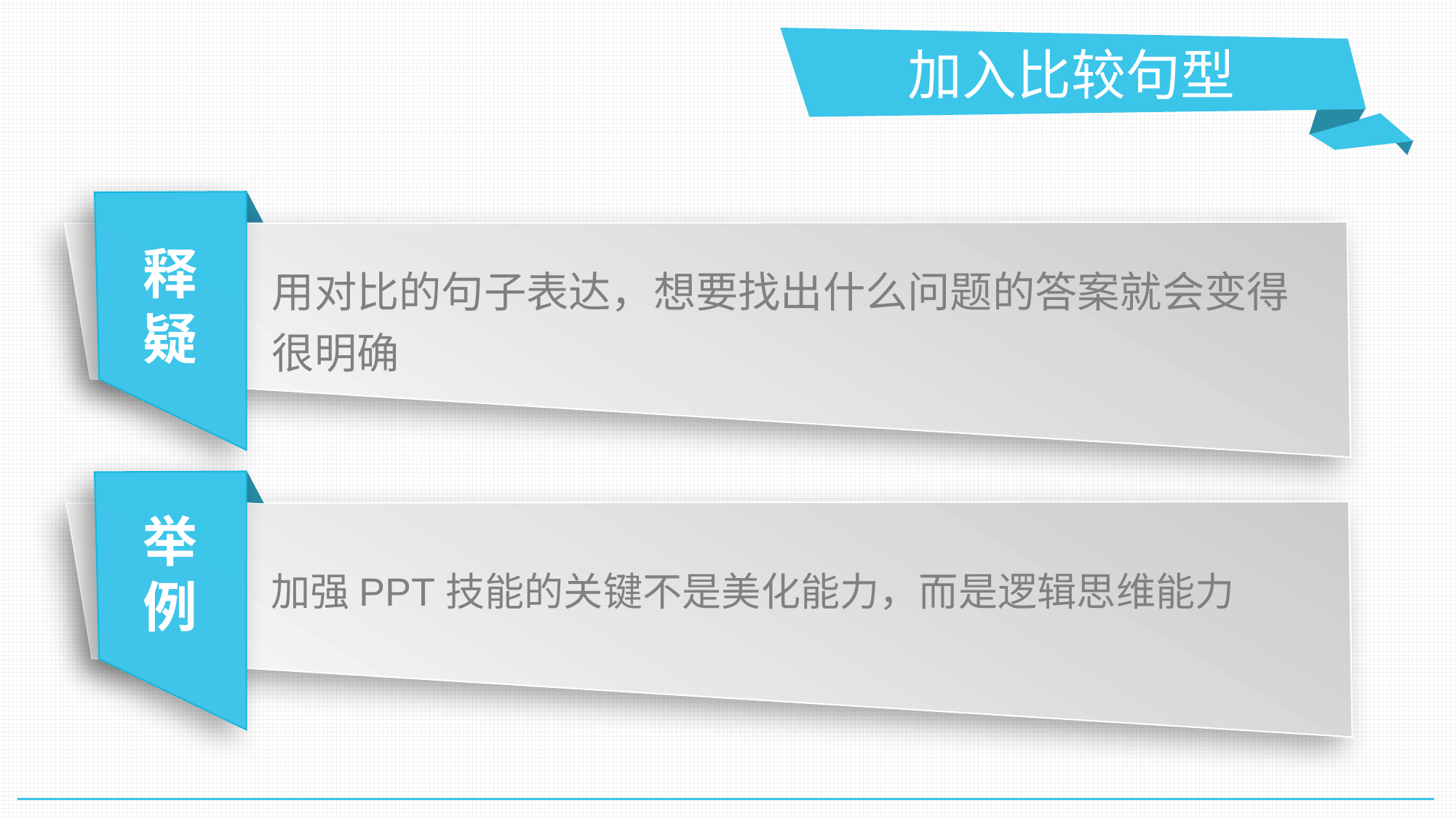

加入比较句型

释
疑
用对比的句子表达，想要找出什么问题的答案就会变得很明确

举
例
加强PPT技能的关键不是美化能力，而是逻辑思维能力